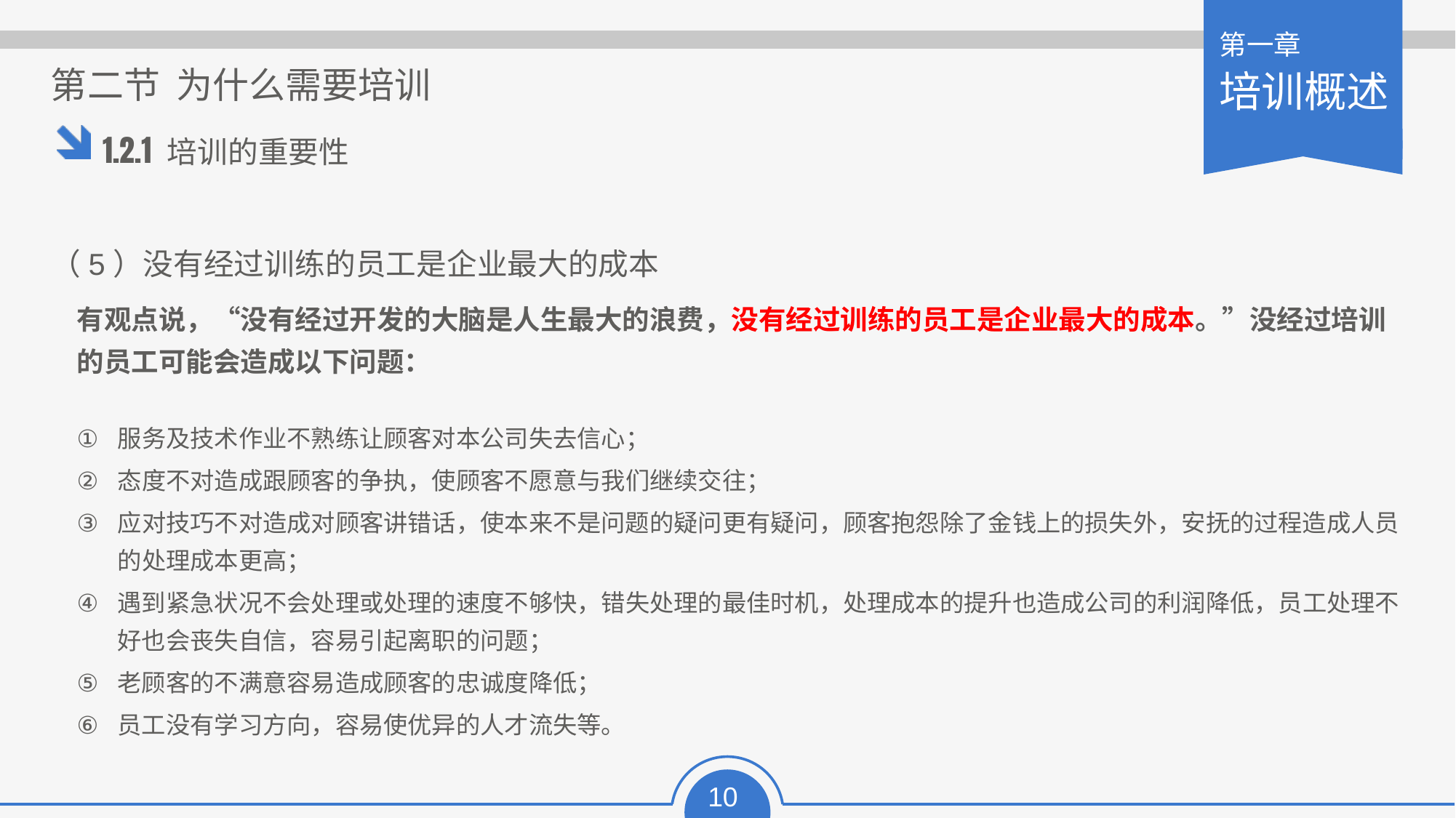

（5）没有经过训练的员工是企业最大的成本
有观点说，“没有经过开发的大脑是人生最大的浪费，没有经过训练的员工是企业最大的成本。”没经过培训的员工可能会造成以下问题：
服务及技术作业不熟练让顾客对本公司失去信心；
态度不对造成跟顾客的争执，使顾客不愿意与我们继续交往；
应对技巧不对造成对顾客讲错话，使本来不是问题的疑问更有疑问，顾客抱怨除了金钱上的损失外，安抚的过程造成人员的处理成本更高；
遇到紧急状况不会处理或处理的速度不够快，错失处理的最佳时机，处理成本的提升也造成公司的利润降低，员工处理不好也会丧失自信，容易引起离职的问题；
老顾客的不满意容易造成顾客的忠诚度降低；
员工没有学习方向，容易使优异的人才流失等。